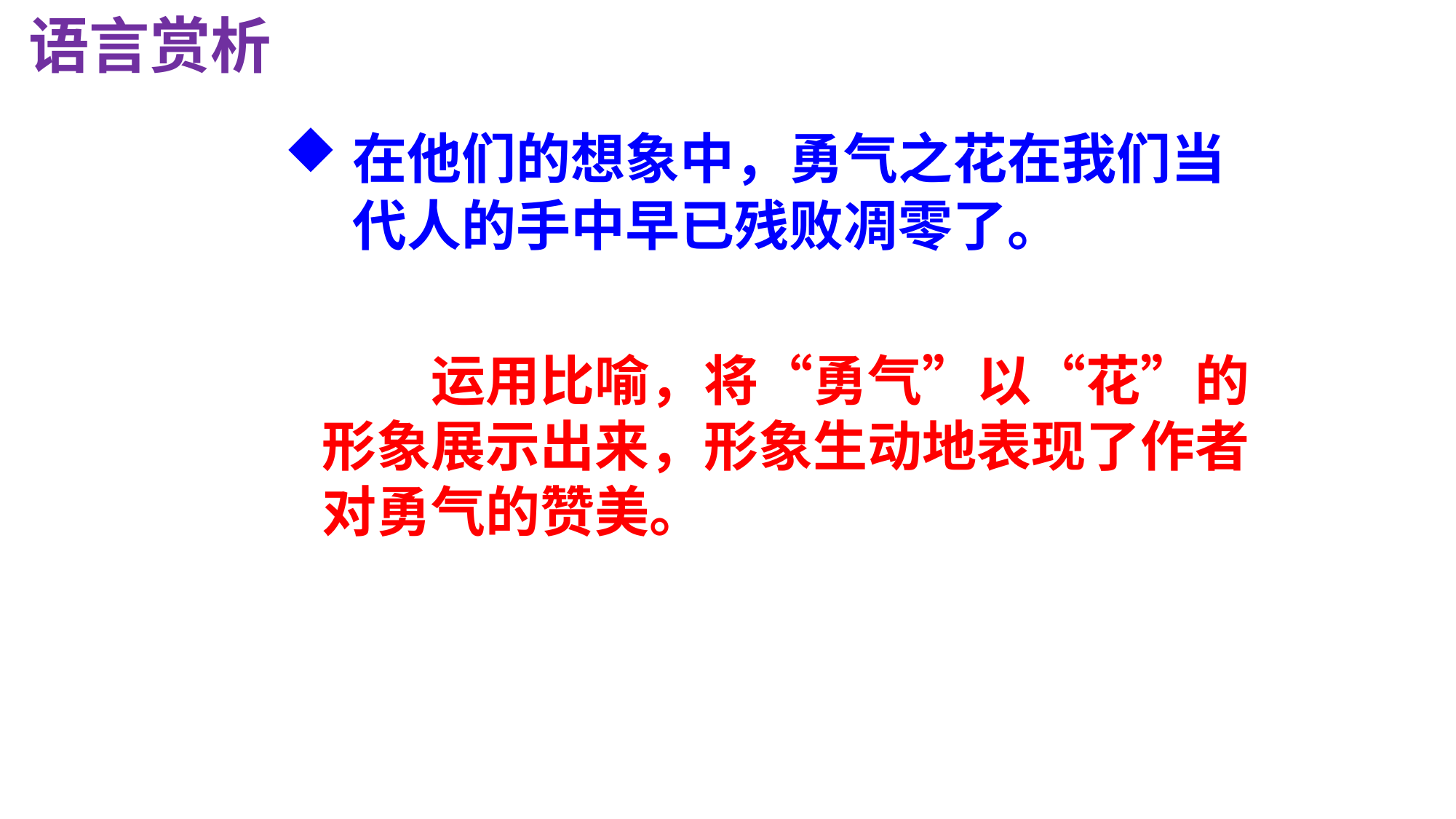

语言赏析
在他们的想象中，勇气之花在我们当代人的手中早已残败凋零了。
　　运用比喻，将“勇气”以“花”的形象展示出来，形象生动地表现了作者对勇气的赞美。